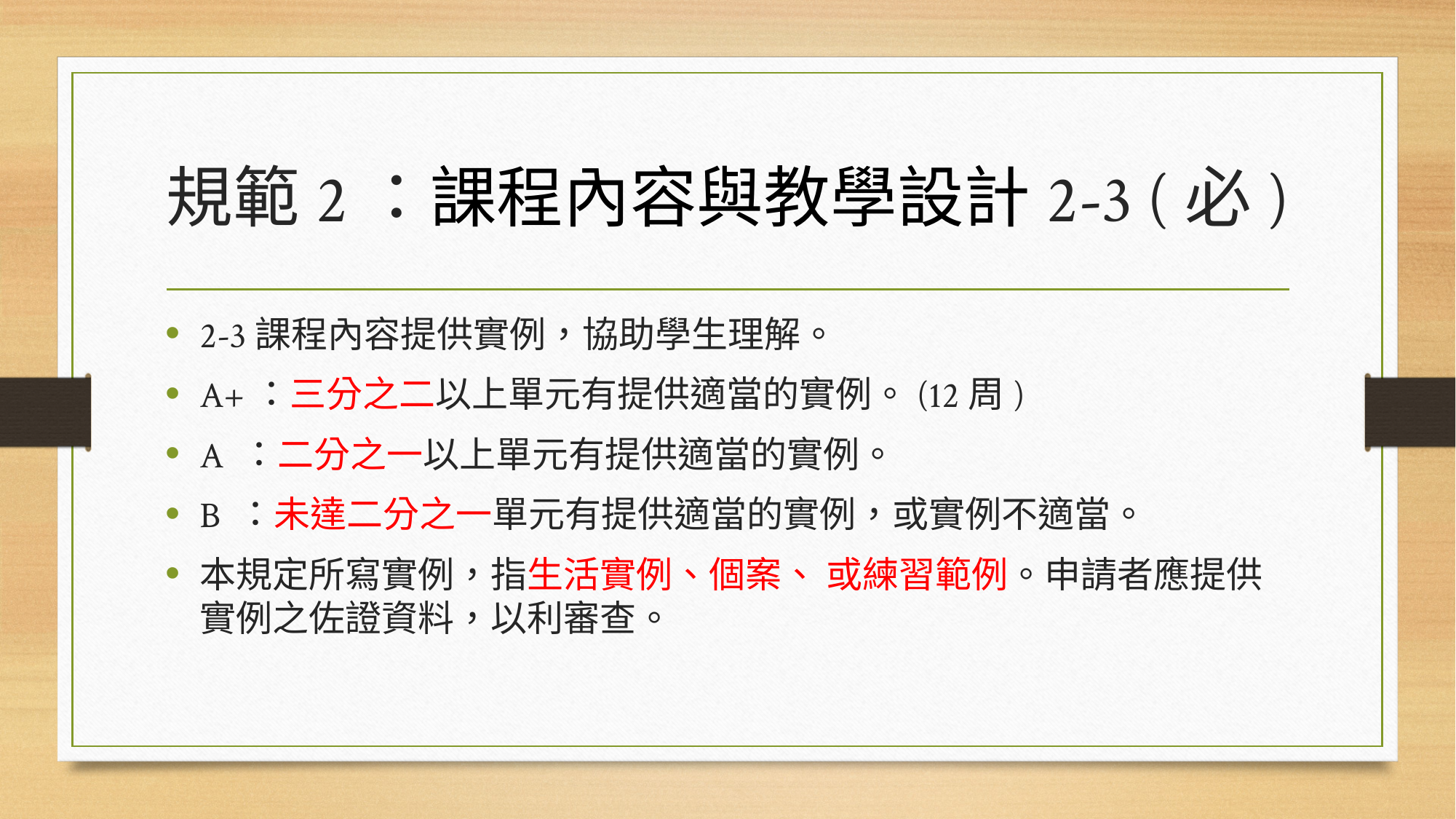

# 規範2：課程內容與教學設計2-3 (必)
2-3課程內容提供實例，協助學生理解。
A+：三分之二以上單元有提供適當的實例。(12周)
A ：二分之一以上單元有提供適當的實例。
B ：未達二分之一單元有提供適當的實例，或實例不適當。
本規定所寫實例，指生活實例、個案、 或練習範例。申請者應提供實例之佐證資料，以利審查。